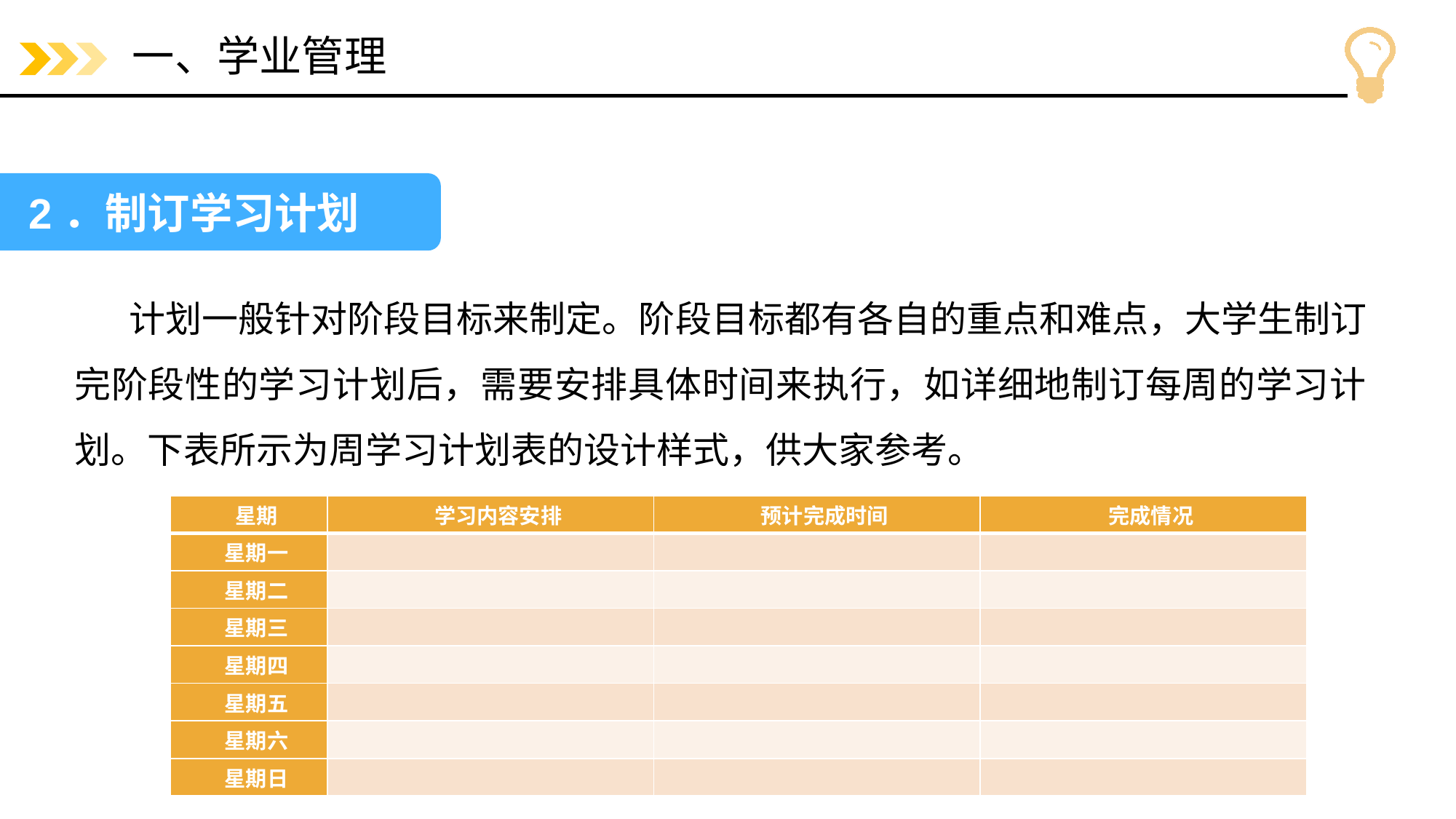

4
# 一、学业管理
2．制订学习计划
计划一般针对阶段目标来制定。阶段目标都有各自的重点和难点，大学生制订完阶段性的学习计划后，需要安排具体时间来执行，如详细地制订每周的学习计划。下表所示为周学习计划表的设计样式，供大家参考。
| 星期 | 学习内容安排 | 预计完成时间 | 完成情况 |
| --- | --- | --- | --- |
| 星期一 |  |  |  |
| 星期二 |  |  |  |
| 星期三 |  |  |  |
| 星期四 |  |  |  |
| 星期五 |  |  |  |
| 星期六 |  |  |  |
| 星期日 |  |  |  |